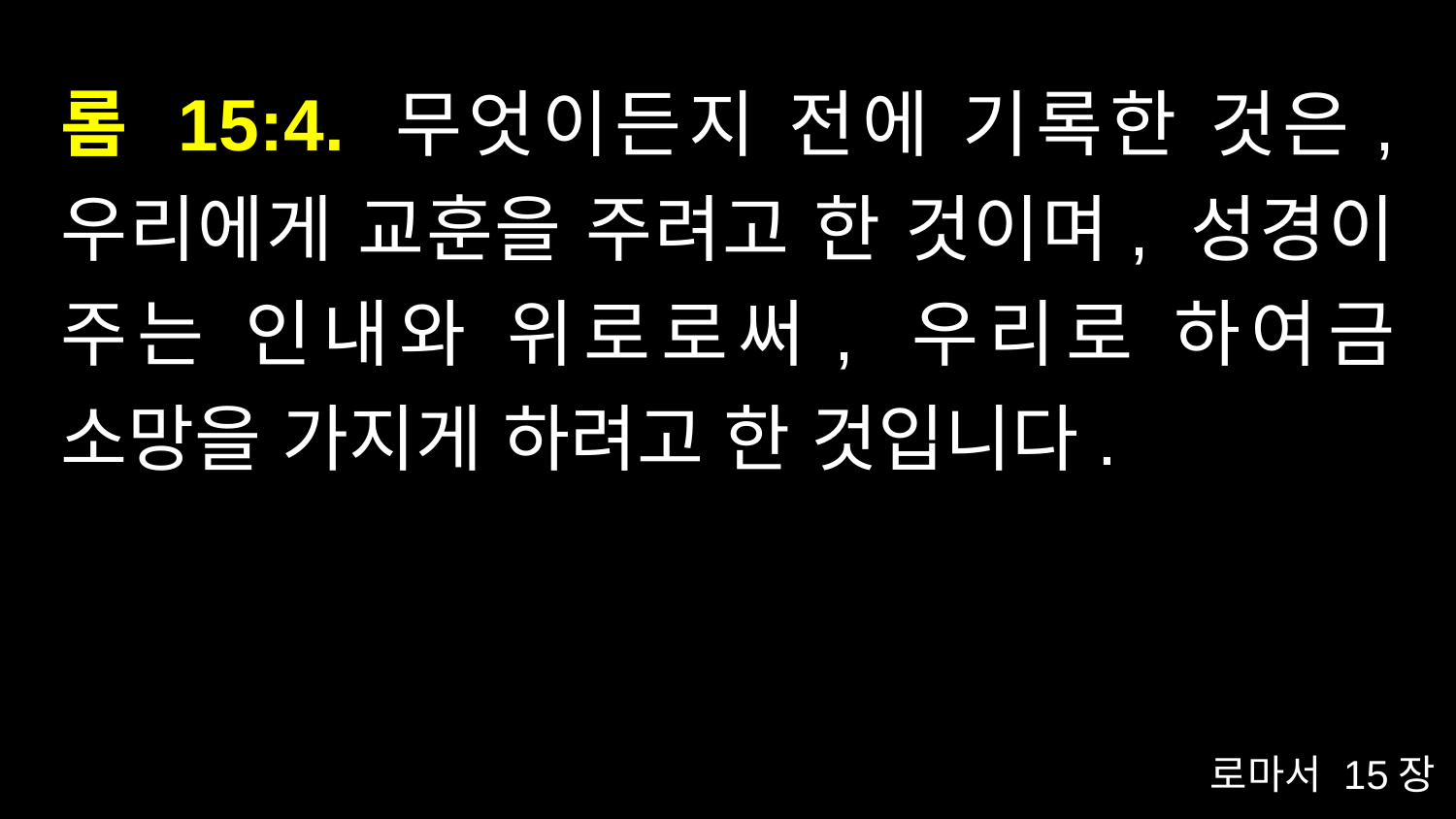

# 롬 15:4. 무엇이든지 전에 기록한 것은, 우리에게 교훈을 주려고 한 것이며, 성경이 주는 인내와 위로로써, 우리로 하여금 소망을 가지게 하려고 한 것입니다.
로마서 15장